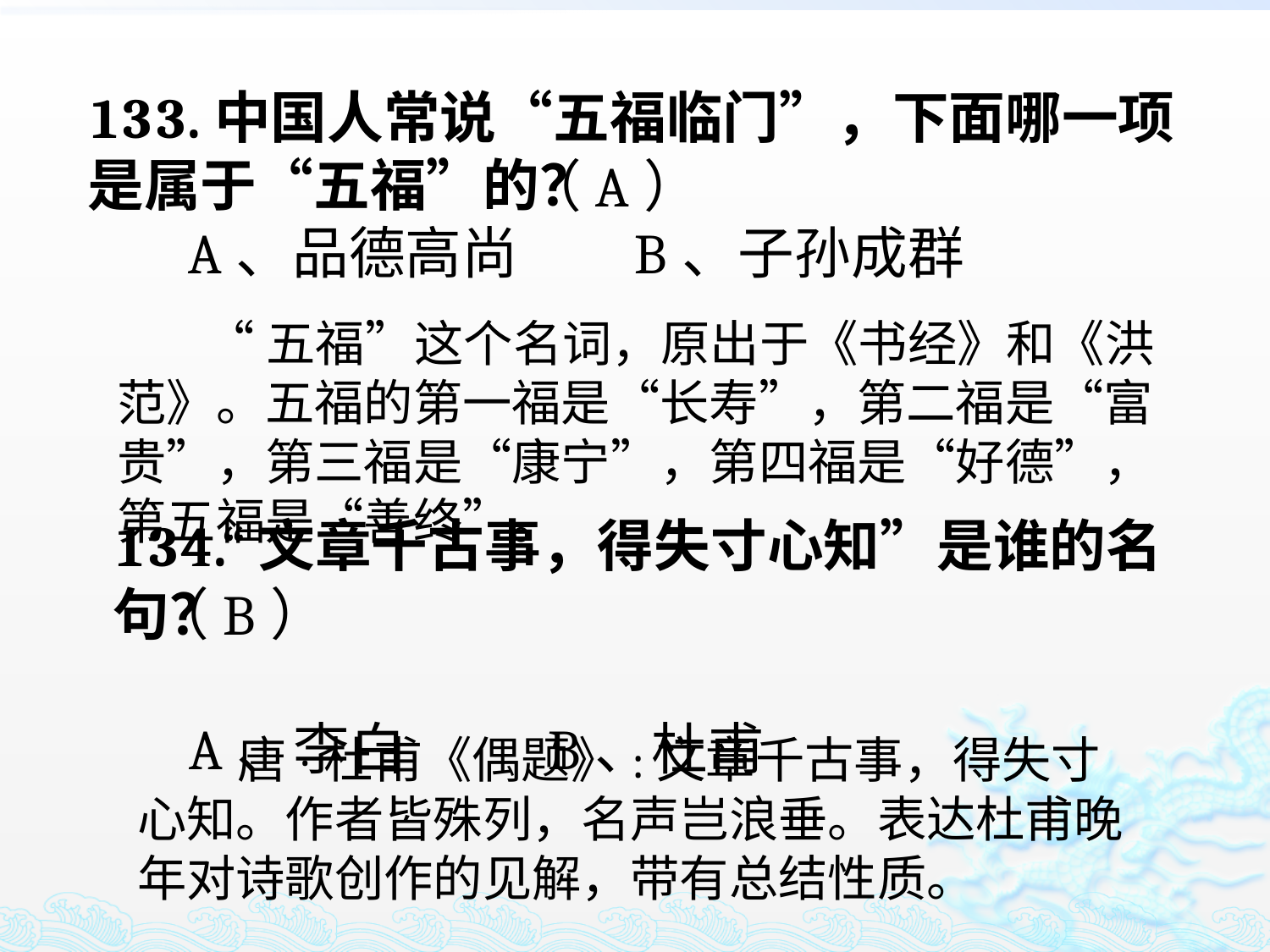

133.中国人常说“五福临门”，下面哪一项是属于“五福”的？
        A、品德高尚        B、子孙成群
（A）
        “五福”这个名词，原出于《书经》和《洪范》。五福的第一福是“长寿”，第二福是“富贵”，第三福是“康宁”，第四福是“好德”，第五福是“善终”。
134.“文章千古事，得失寸心知”是谁的名句？

      A、李白          B、杜甫
（B）
        唐·杜甫《偶题》:文章千古事，得失寸心知。作者皆殊列，名声岂浪垂。表达杜甫晚年对诗歌创作的见解，带有总结性质。